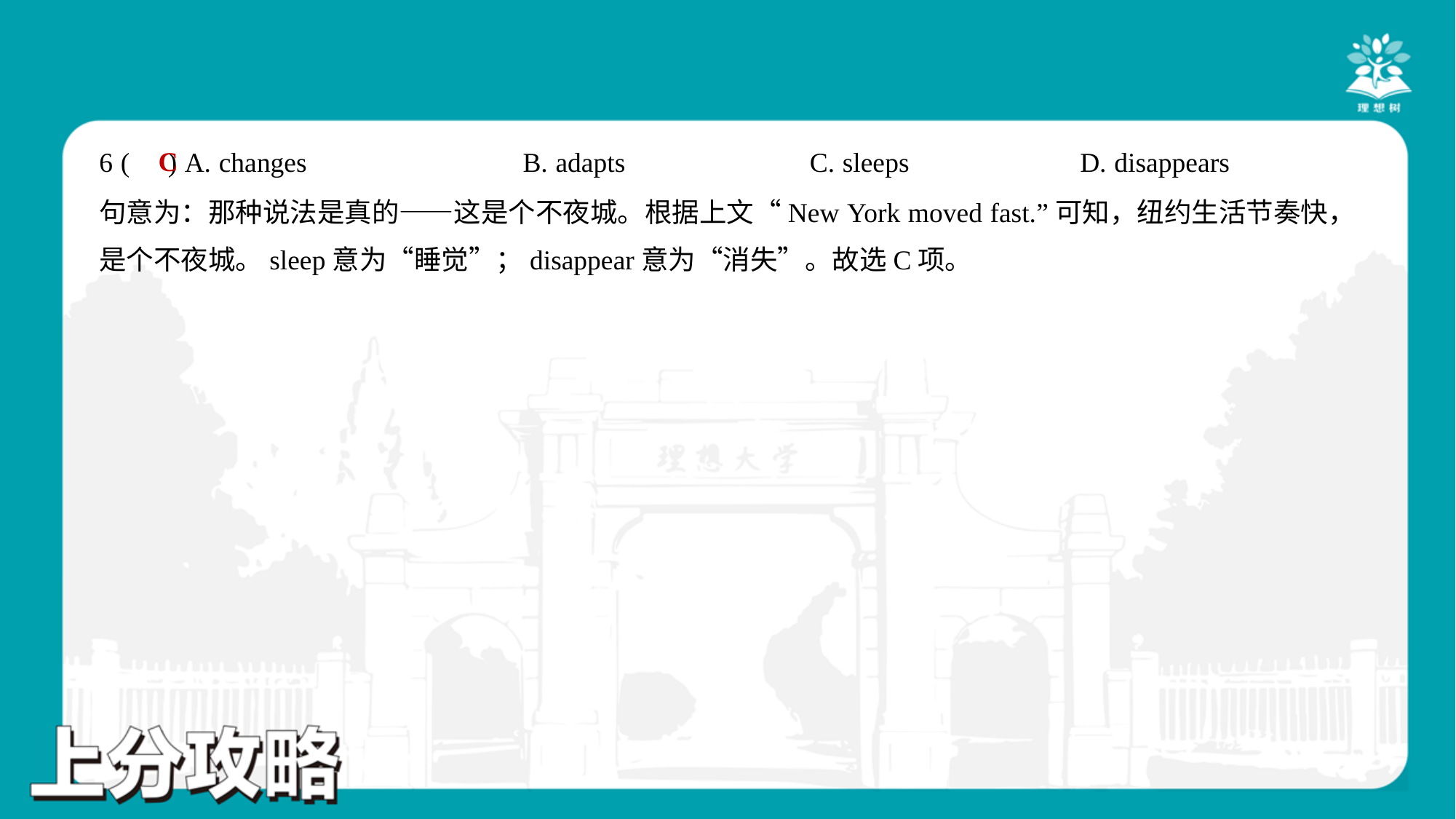

C
6 (     ) A. changes	B. adapts	C. sleeps	D. disappears
句意为：那种说法是真的——这是个不夜城。根据上文“New York moved fast.”可知，纽约生活节奏快，
是个不夜城。sleep意为“睡觉”；disappear意为“消失”。故选C项。